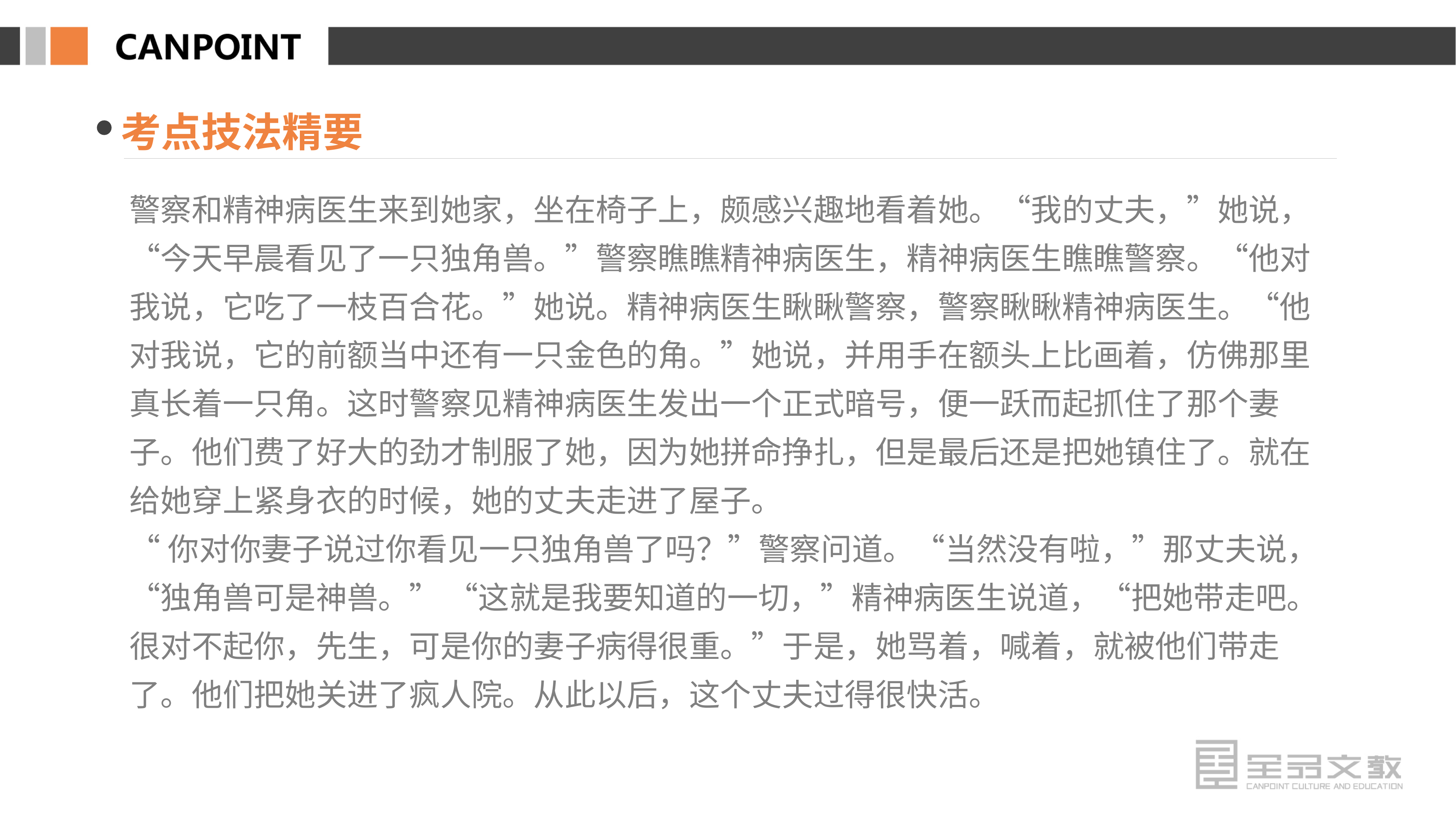

考点技法精要

警察和精神病医生来到她家，坐在椅子上，颇感兴趣地看着她。“我的丈夫，”她说，“今天早晨看见了一只独角兽。”警察瞧瞧精神病医生，精神病医生瞧瞧警察。“他对我说，它吃了一枝百合花。”她说。精神病医生瞅瞅警察，警察瞅瞅精神病医生。“他对我说，它的前额当中还有一只金色的角。”她说，并用手在额头上比画着，仿佛那里真长着一只角。这时警察见精神病医生发出一个正式暗号，便一跃而起抓住了那个妻子。他们费了好大的劲才制服了她，因为她拼命挣扎，但是最后还是把她镇住了。就在给她穿上紧身衣的时候，她的丈夫走进了屋子。
“你对你妻子说过你看见一只独角兽了吗？”警察问道。“当然没有啦，”那丈夫说，“独角兽可是神兽。” “这就是我要知道的一切，”精神病医生说道，“把她带走吧。很对不起你，先生，可是你的妻子病得很重。”于是，她骂着，喊着，就被他们带走了。他们把她关进了疯人院。从此以后，这个丈夫过得很快活。